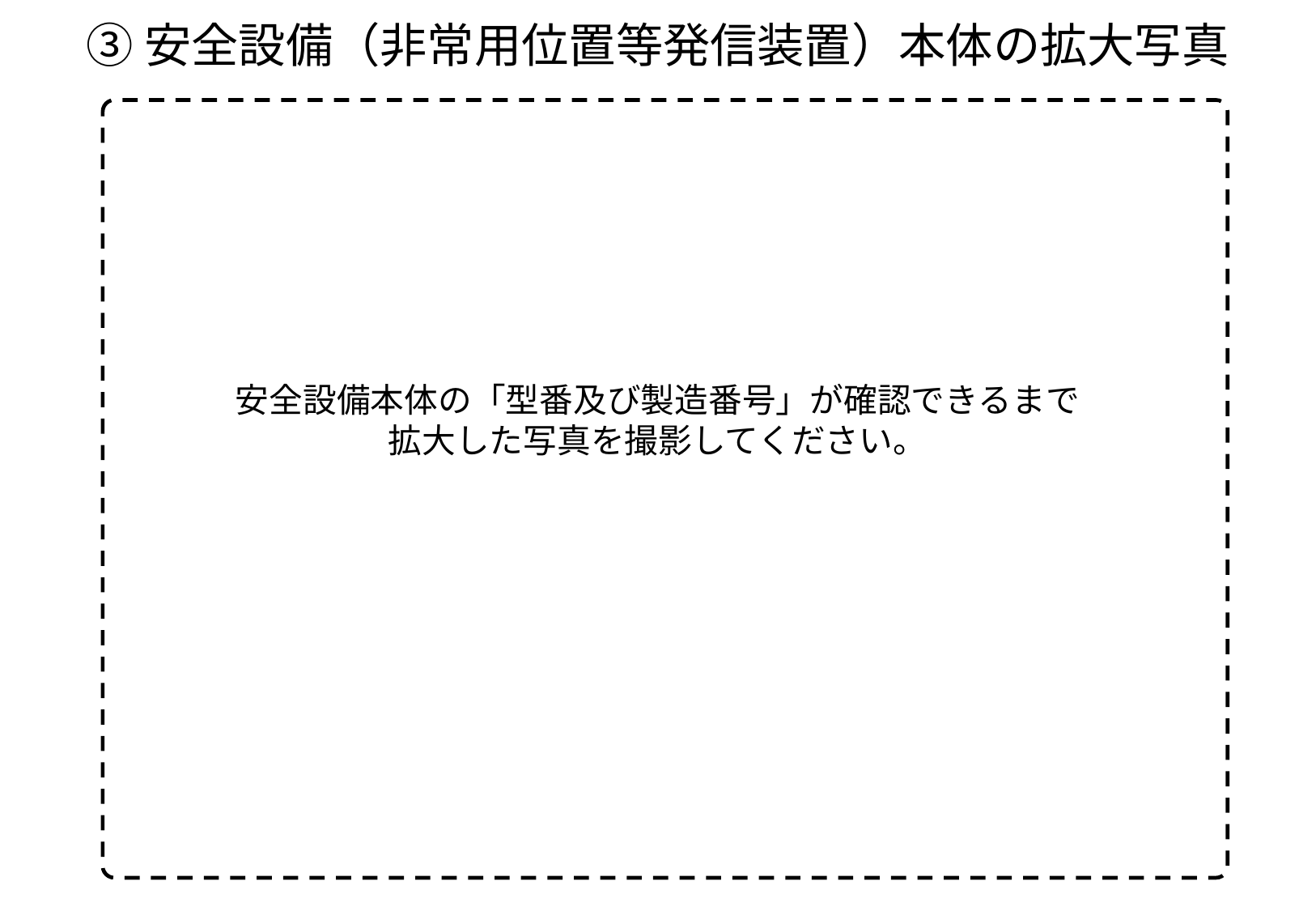

③安全設備（非常用位置等発信装置）本体の拡大写真

安全設備本体の「型番及び製造番号」が確認できるまで
拡大した写真を撮影してください。